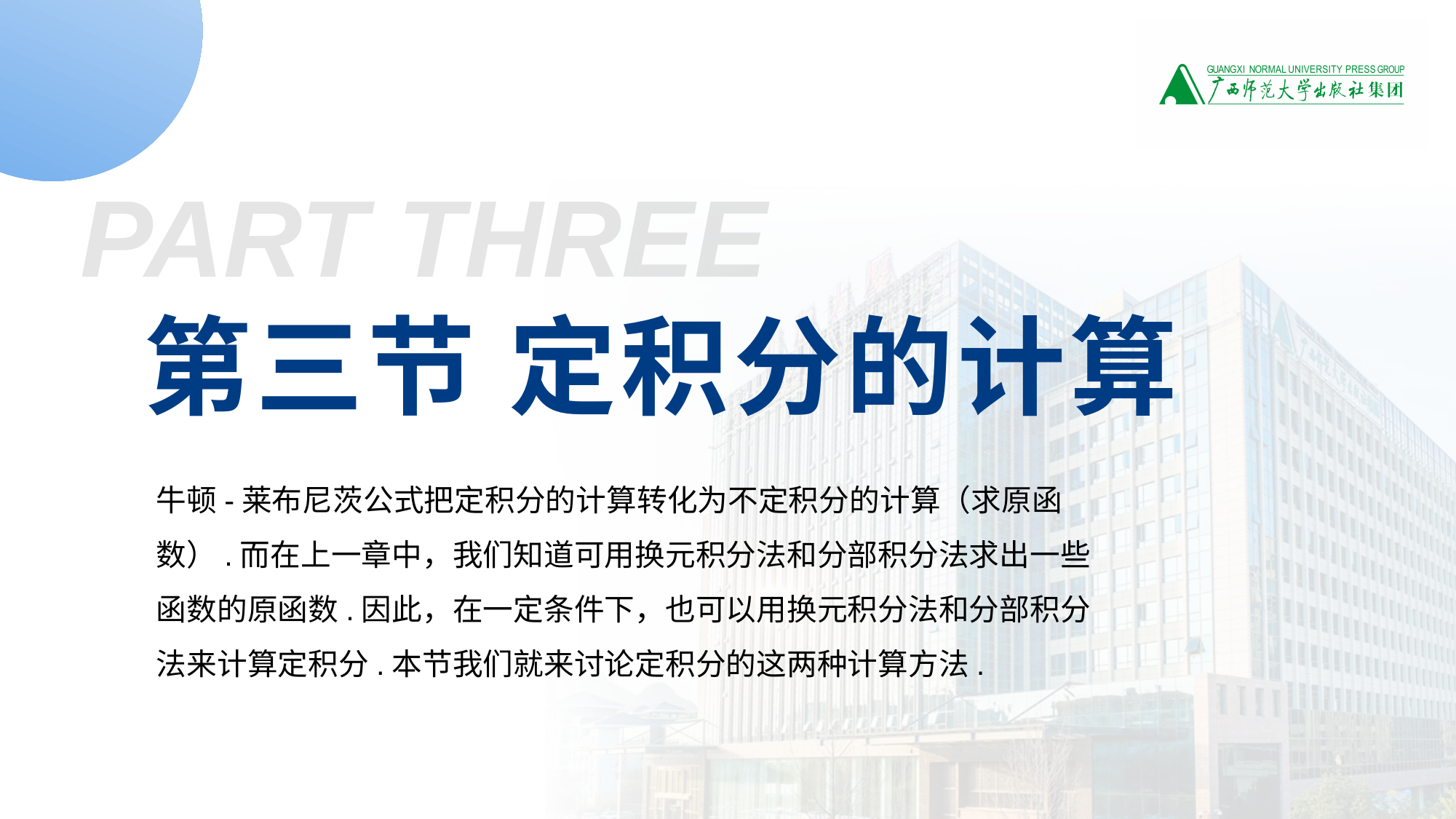

PART THREE
第三节 定积分的计算
牛顿-莱布尼茨公式把定积分的计算转化为不定积分的计算（求原函数）.而在上一章中，我们知道可用换元积分法和分部积分法求出一些函数的原函数.因此，在一定条件下，也可以用换元积分法和分部积分法来计算定积分.本节我们就来讨论定积分的这两种计算方法.